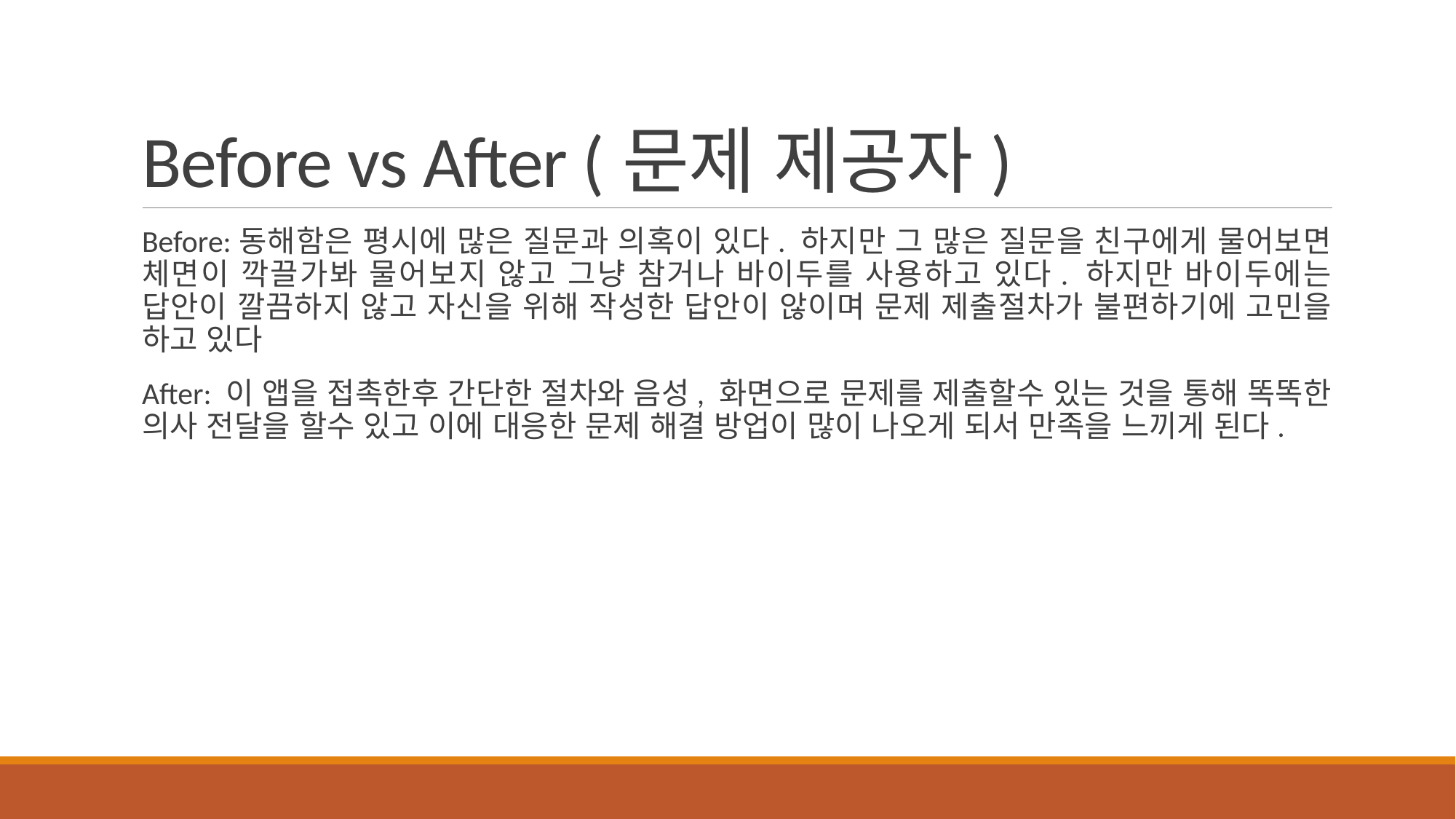

# Before vs After (문제 제공자)
Before:동해함은 평시에 많은 질문과 의혹이 있다. 하지만 그 많은 질문을 친구에게 물어보면 체면이 깍끌가봐 물어보지 않고 그냥 참거나 바이두를 사용하고 있다. 하지만 바이두에는 답안이 깔끔하지 않고 자신을 위해 작성한 답안이 않이며 문제 제출절차가 불편하기에 고민을 하고 있다
After: 이 앱을 접촉한후 간단한 절차와 음성, 화면으로 문제를 제출할수 있는 것을 통해 똑똑한 의사 전달을 할수 있고 이에 대응한 문제 해결 방업이 많이 나오게 되서 만족을 느끼게 된다.